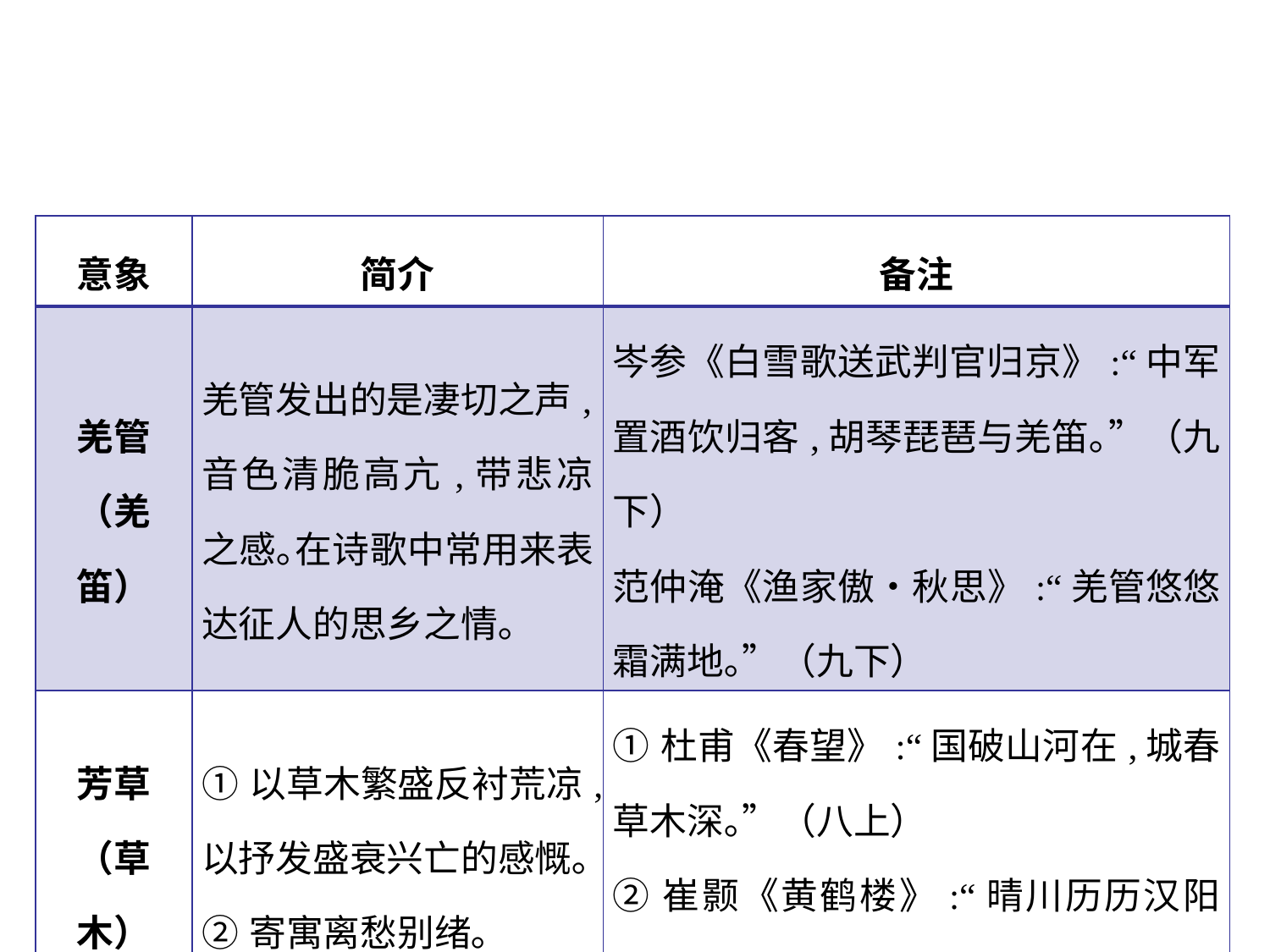

| 意象 | 简介 | 备注 |
| --- | --- | --- |
| 羌管 （羌笛） | 羌管发出的是凄切之声,音色清脆高亢,带悲凉之感｡在诗歌中常用来表达征人的思乡之情｡ | 岑参《白雪歌送武判官归京》:“中军置酒饮归客,胡琴琵琶与羌笛｡”（九下） 范仲淹《渔家傲•秋思》:“羌管悠悠霜满地｡”（九下） |
| 芳草 （草木） | ①以草木繁盛反衬荒凉,以抒发盛衰兴亡的感慨｡ ②寄寓离愁别绪｡ | ①杜甫《春望》:“国破山河在,城春草木深｡”（八上） ②崔颢《黄鹤楼》:“晴川历历汉阳树,芳草萋萋鹦鹉洲｡”（八上） |